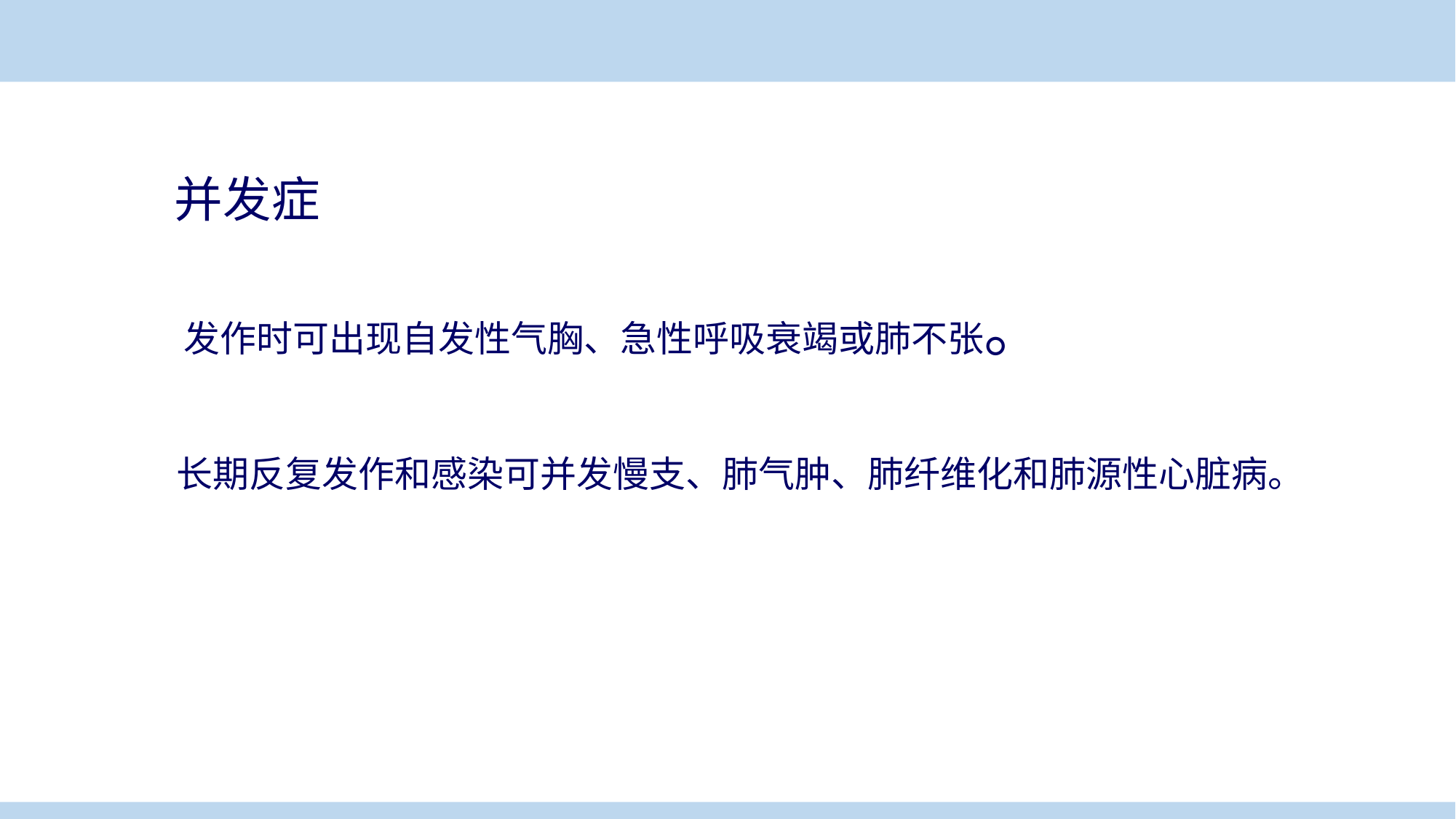

并发症
发作时可出现自发性气胸、急性呼吸衰竭或肺不张。
       长期反复发作和感染可并发慢支、肺气肿、肺纤维化和肺源性心脏病。